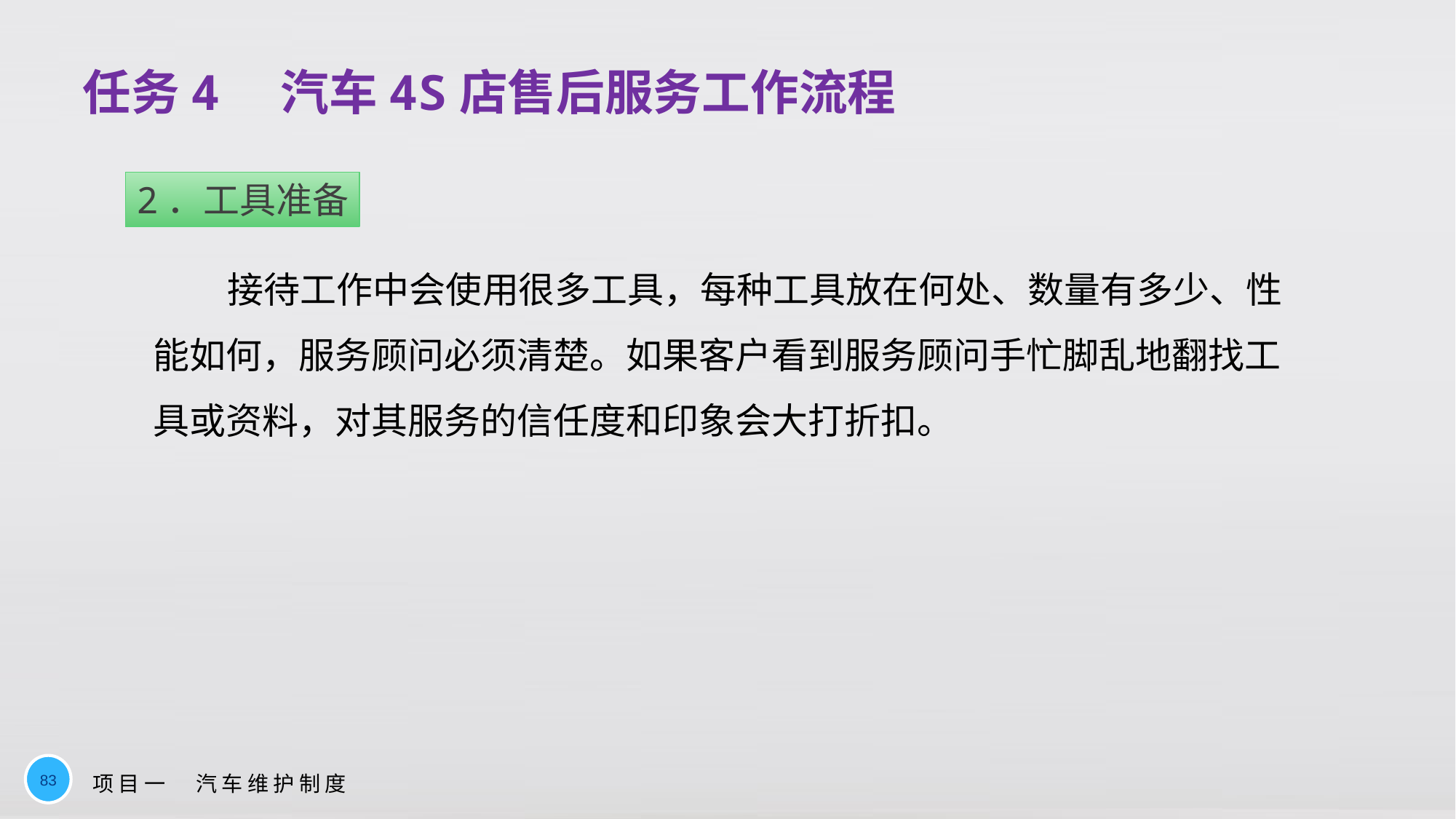

# 任务4　汽车4S店售后服务工作流程
2．工具准备
接待工作中会使用很多工具，每种工具放在何处、数量有多少、性能如何，服务顾问必须清楚。如果客户看到服务顾问手忙脚乱地翻找工具或资料，对其服务的信任度和印象会大打折扣。
83